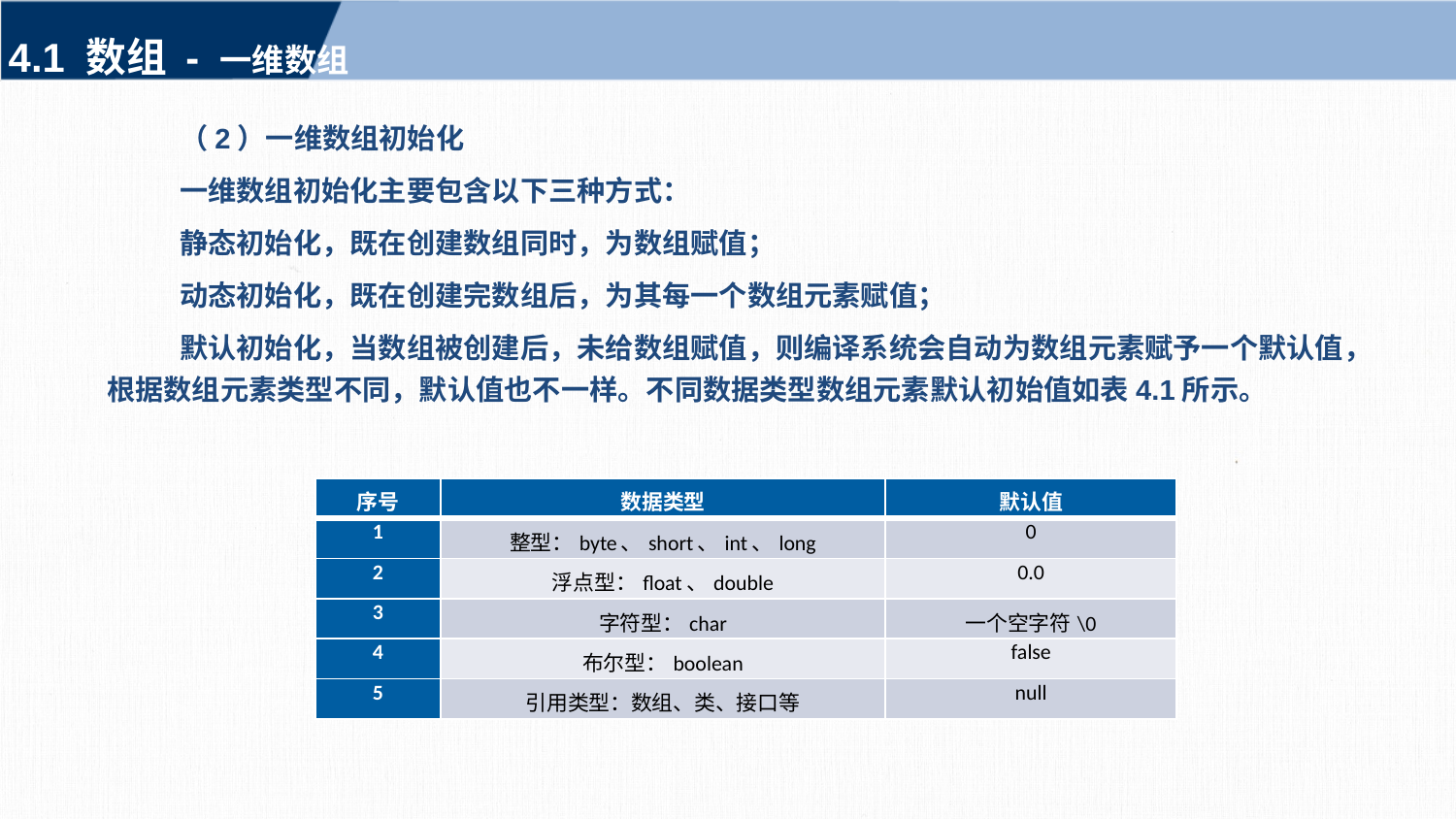

4.1 数组 - 一维数组

（2）一维数组初始化
一维数组初始化主要包含以下三种方式：
静态初始化，既在创建数组同时，为数组赋值；
动态初始化，既在创建完数组后，为其每一个数组元素赋值；
默认初始化，当数组被创建后，未给数组赋值，则编译系统会自动为数组元素赋予一个默认值，根据数组元素类型不同，默认值也不一样。不同数据类型数组元素默认初始值如表4.1所示。
| 序号 | 数据类型 | 默认值 |
| --- | --- | --- |
| 1 | 整型：byte、short、int、long | 0 |
| 2 | 浮点型：float、double | 0.0 |
| 3 | 字符型：char | 一个空字符\0 |
| 4 | 布尔型：boolean | false |
| 5 | 引用类型：数组、类、接口等 | null |